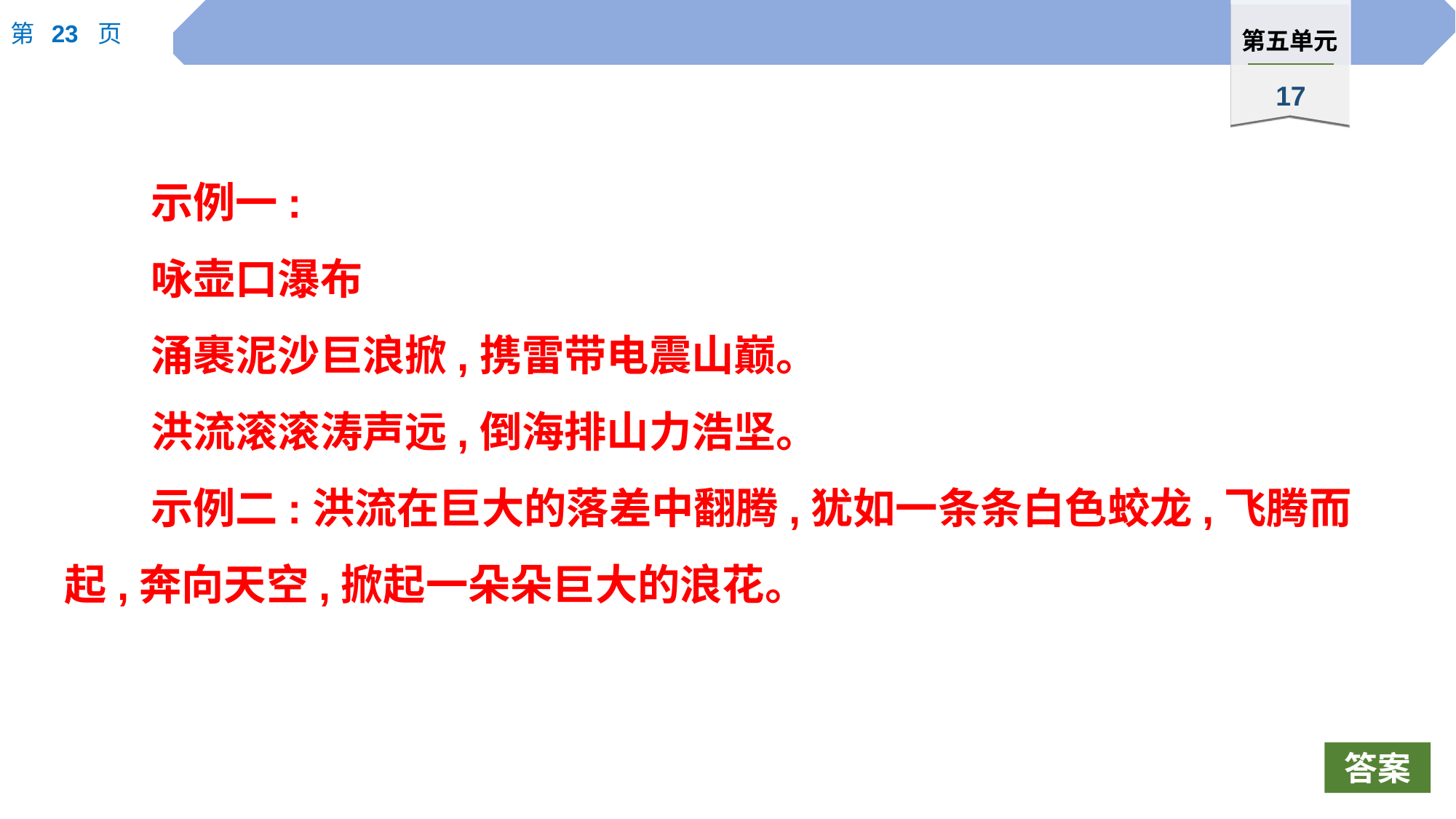

示例一:
咏壶口瀑布
涌裹泥沙巨浪掀,携雷带电震山巅。
洪流滚滚涛声远,倒海排山力浩坚。
示例二:洪流在巨大的落差中翻腾,犹如一条条白色蛟龙,飞腾而起,奔向天空,掀起一朵朵巨大的浪花。
答案